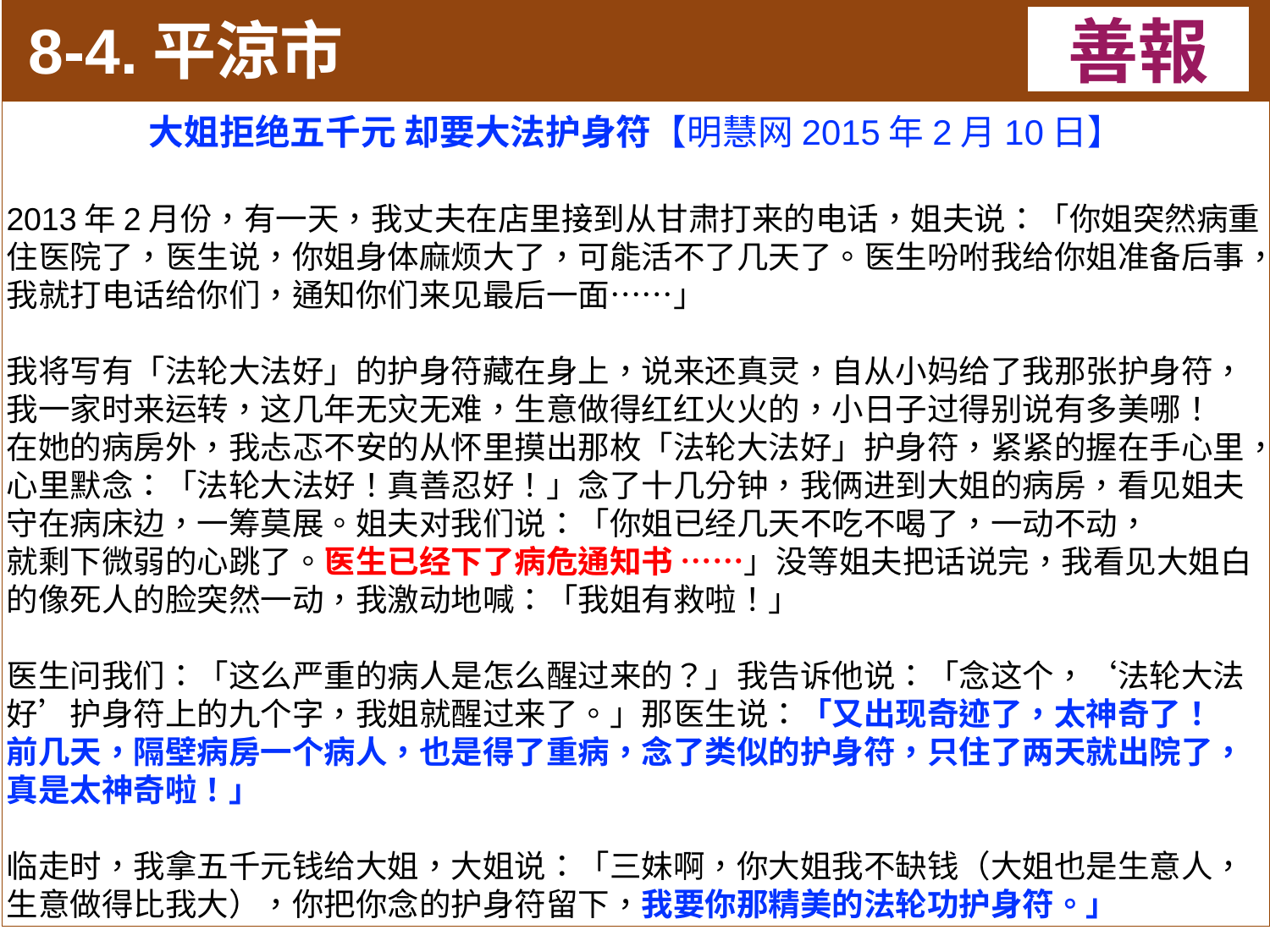

8-4.平涼市
善報
11-3. XX市官員惡報實例
大姐拒绝五千元 却要大法护身符【明慧网2015年2月10日】

2013年2月份，有一天，我丈夫在店里接到从甘肃打来的电话，姐夫说：「你姐突然病重住医院了，医生说，你姐身体麻烦大了，可能活不了几天了。医生吩咐我给你姐准备后事，我就打电话给你们，通知你们来见最后一面……」

我将写有「法轮大法好」的护身符藏在身上，说来还真灵，自从小妈给了我那张护身符，我一家时来运转，这几年无灾无难，生意做得红红火火的，小日子过得别说有多美哪！
在她的病房外，我忐忑不安的从怀里摸出那枚「法轮大法好」护身符，紧紧的握在手心里，心里默念：「法轮大法好！真善忍好！」念了十几分钟，我俩进到大姐的病房，看见姐夫守在病床边，一筹莫展。姐夫对我们说：「你姐已经几天不吃不喝了，一动不动，
就剩下微弱的心跳了。医生已经下了病危通知书 ……」没等姐夫把话说完，我看见大姐白的像死人的脸突然一动，我激动地喊：「我姐有救啦！」

医生问我们：「这么严重的病人是怎么醒过来的？」我告诉他说：「念这个，‘法轮大法好’护身符上的九个字，我姐就醒过来了。」那医生说：「又出现奇迹了，太神奇了！
前几天，隔壁病房一个病人，也是得了重病，念了类似的护身符，只住了两天就出院了，真是太神奇啦！」

临走时，我拿五千元钱给大姐，大姐说：「三妹啊，你大姐我不缺钱（大姐也是生意人，生意做得比我大），你把你念的护身符留下，我要你那精美的法轮功护身符。」